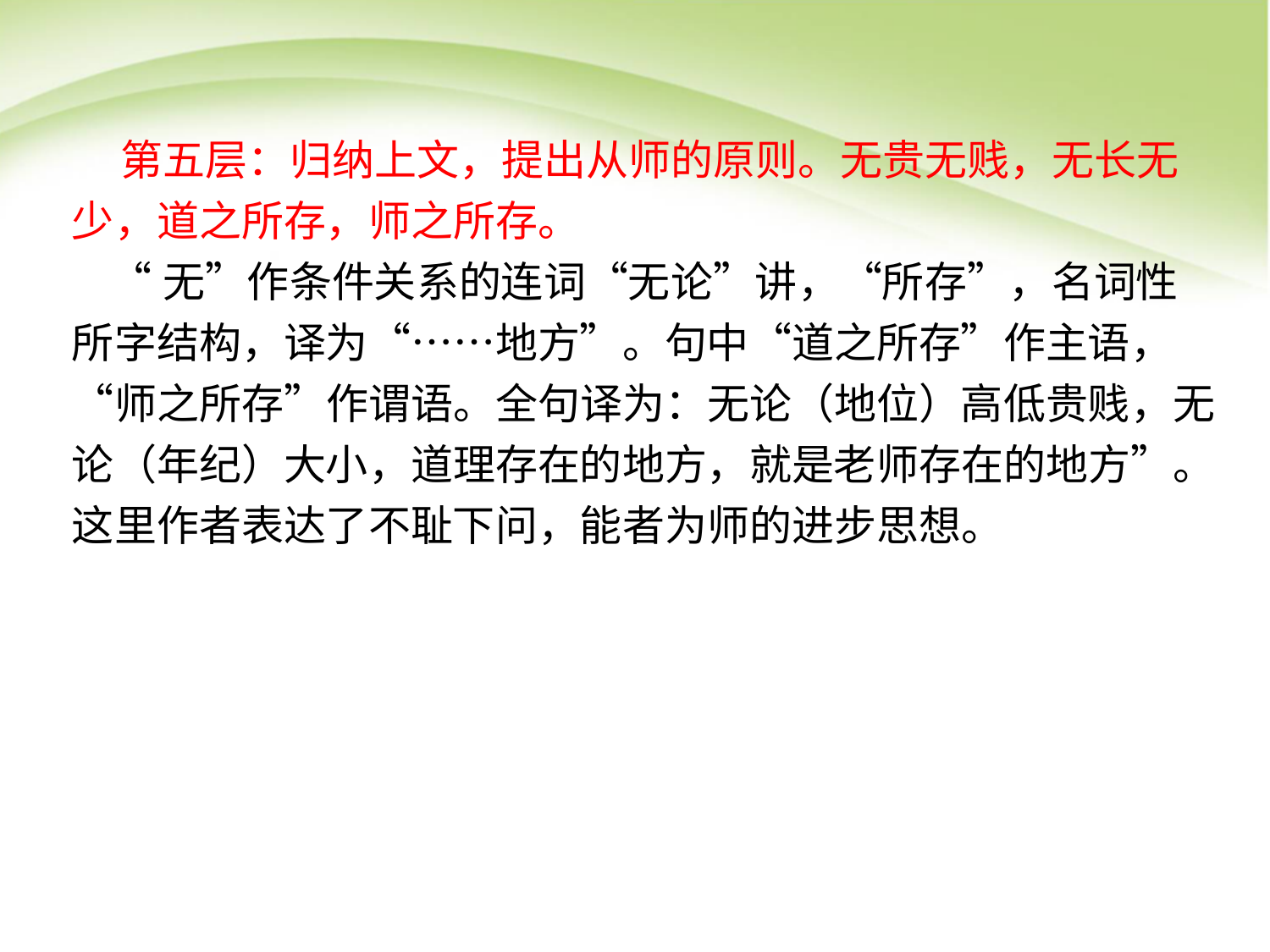

第五层：归纳上文，提出从师的原则。无贵无贱，无长无少，道之所存，师之所存。
    “无”作条件关系的连词“无论”讲，“所存”，名词性所字结构，译为“……地方”。句中“道之所存”作主语，“师之所存”作谓语。全句译为：无论（地位）高低贵贱，无论（年纪）大小，道理存在的地方，就是老师存在的地方”。这里作者表达了不耻下问，能者为师的进步思想。